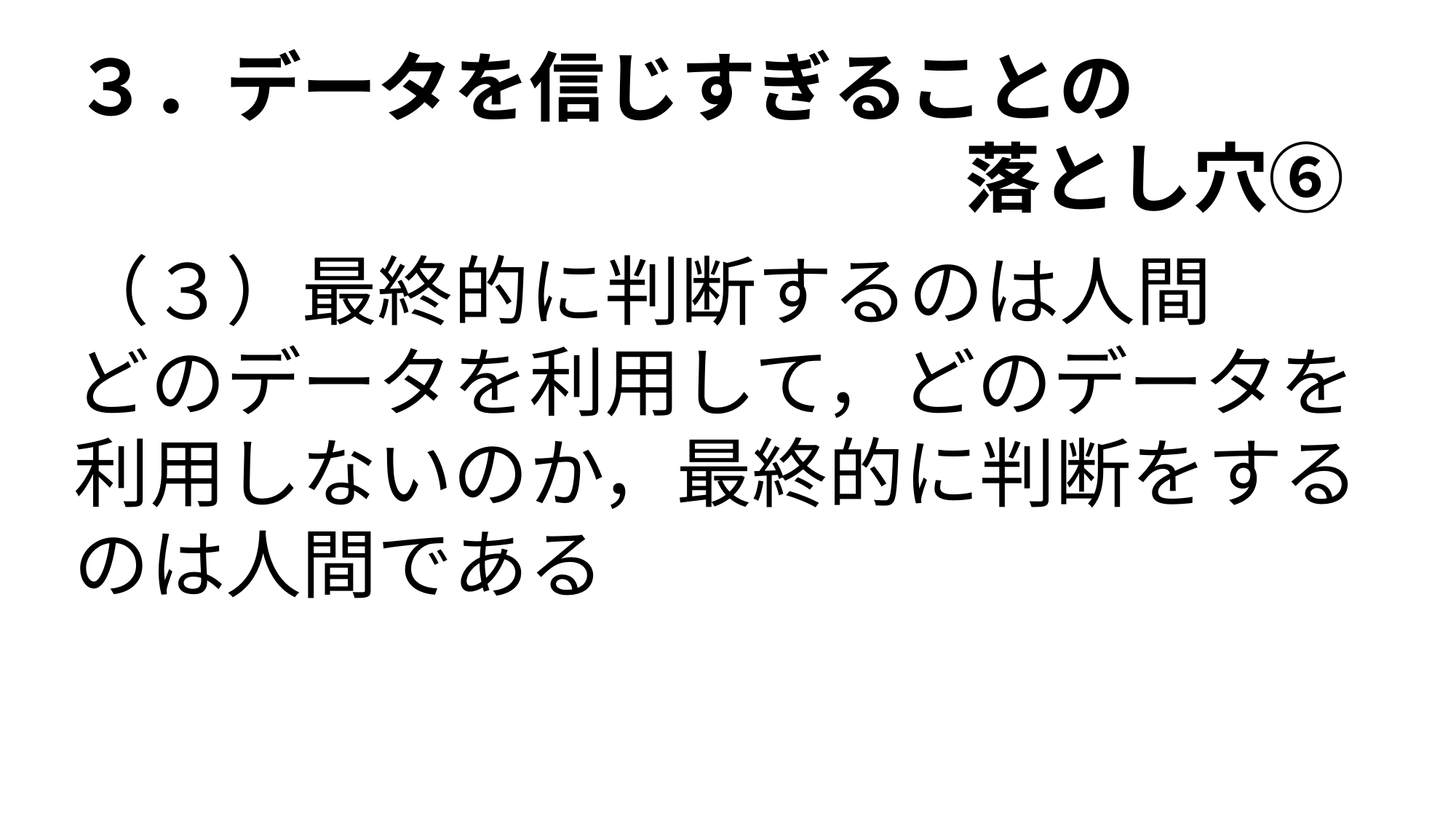

３．データを信じすぎることの
　　落とし穴⑥
（３）最終的に判断するのは人間
どのデータを利用して，どのデータを利用しないのか，最終的に判断をするのは人間である